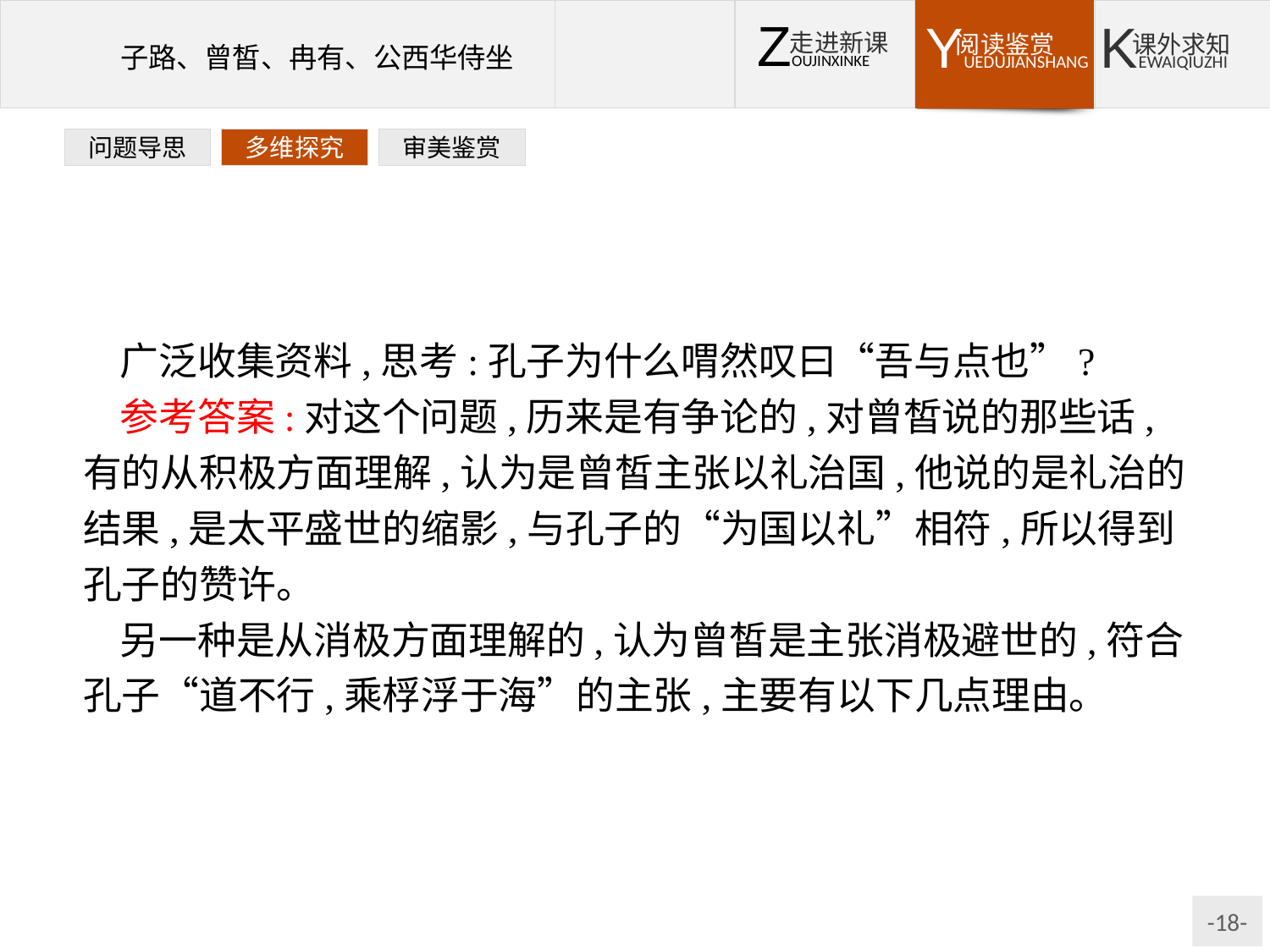

问题导思
多维探究
审美鉴赏
广泛收集资料,思考:孔子为什么喟然叹曰“吾与点也”?
参考答案:对这个问题,历来是有争论的,对曾皙说的那些话,有的从积极方面理解,认为是曾皙主张以礼治国,他说的是礼治的结果,是太平盛世的缩影,与孔子的“为国以礼”相符,所以得到孔子的赞许。
另一种是从消极方面理解的,认为曾皙是主张消极避世的,符合孔子“道不行,乘桴浮于海”的主张,主要有以下几点理由。